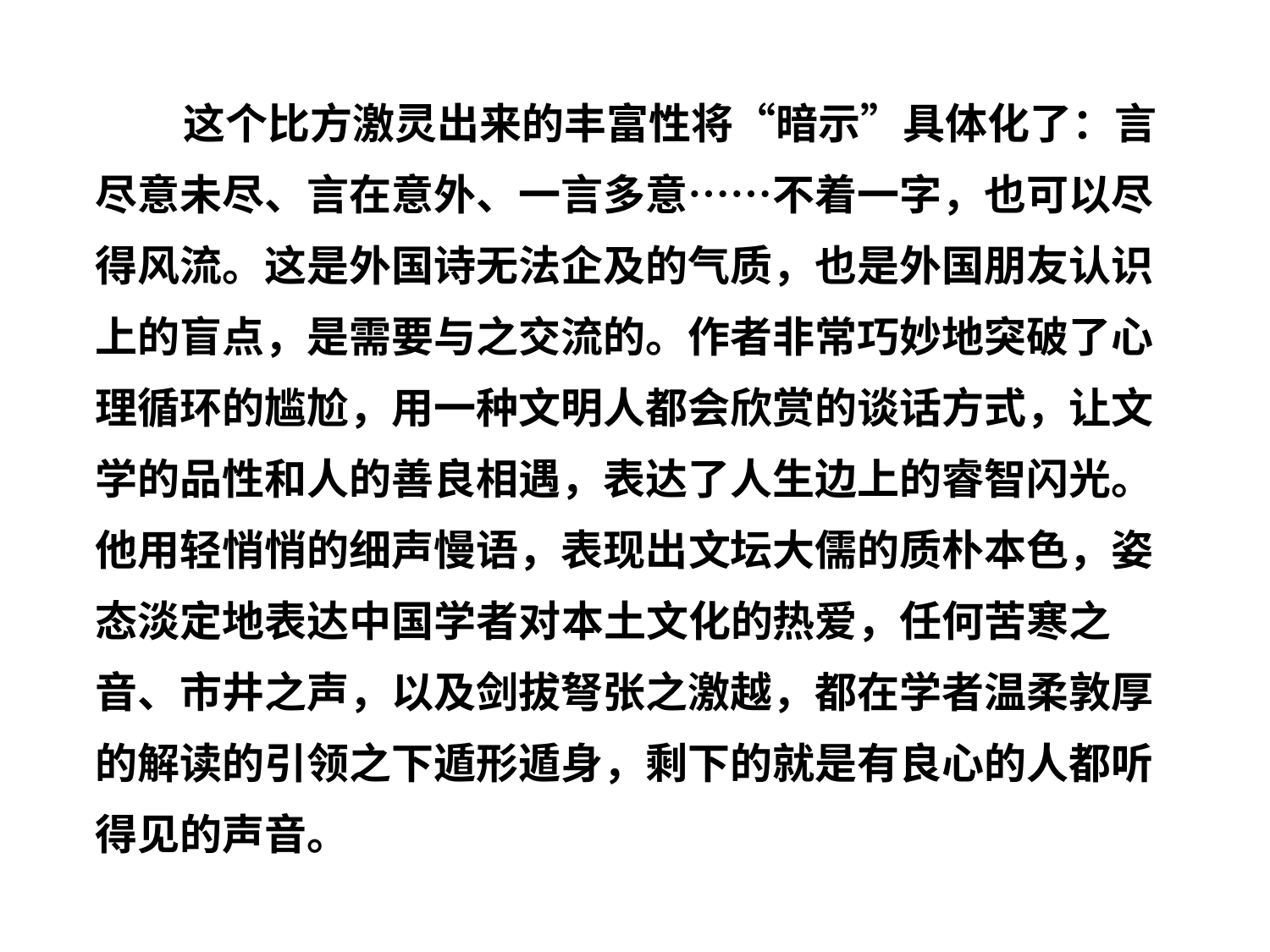

这个比方激灵出来的丰富性将“暗示”具体化了：言尽意未尽、言在意外、一言多意……不着一字，也可以尽得风流。这是外国诗无法企及的气质，也是外国朋友认识上的盲点，是需要与之交流的。作者非常巧妙地突破了心理循环的尴尬，用一种文明人都会欣赏的谈话方式，让文学的品性和人的善良相遇，表达了人生边上的睿智闪光。他用轻悄悄的细声慢语，表现出文坛大儒的质朴本色，姿态淡定地表达中国学者对本土文化的热爱，任何苦寒之音、市井之声，以及剑拔弩张之激越，都在学者温柔敦厚的解读的引领之下遁形遁身，剩下的就是有良心的人都听得见的声音。